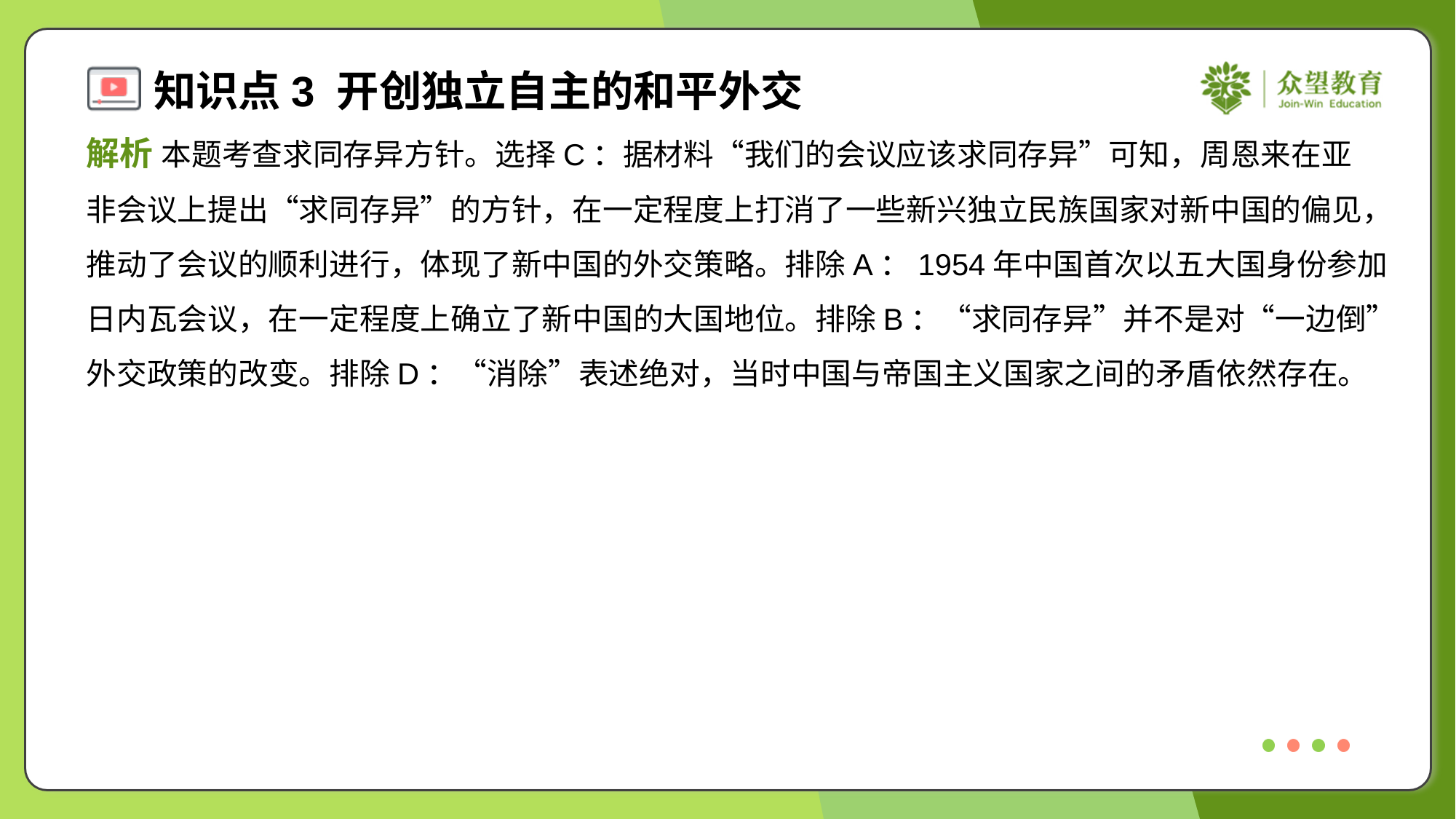

解析 本题考查求同存异方针。选择C：据材料“我们的会议应该求同存异”可知，周恩来在亚
非会议上提出“求同存异”的方针，在一定程度上打消了一些新兴独立民族国家对新中国的偏见，
推动了会议的顺利进行，体现了新中国的外交策略。排除A：1954年中国首次以五大国身份参加
日内瓦会议，在一定程度上确立了新中国的大国地位。排除B：“求同存异”并不是对“一边倒”
外交政策的改变。排除D：“消除”表述绝对，当时中国与帝国主义国家之间的矛盾依然存在。